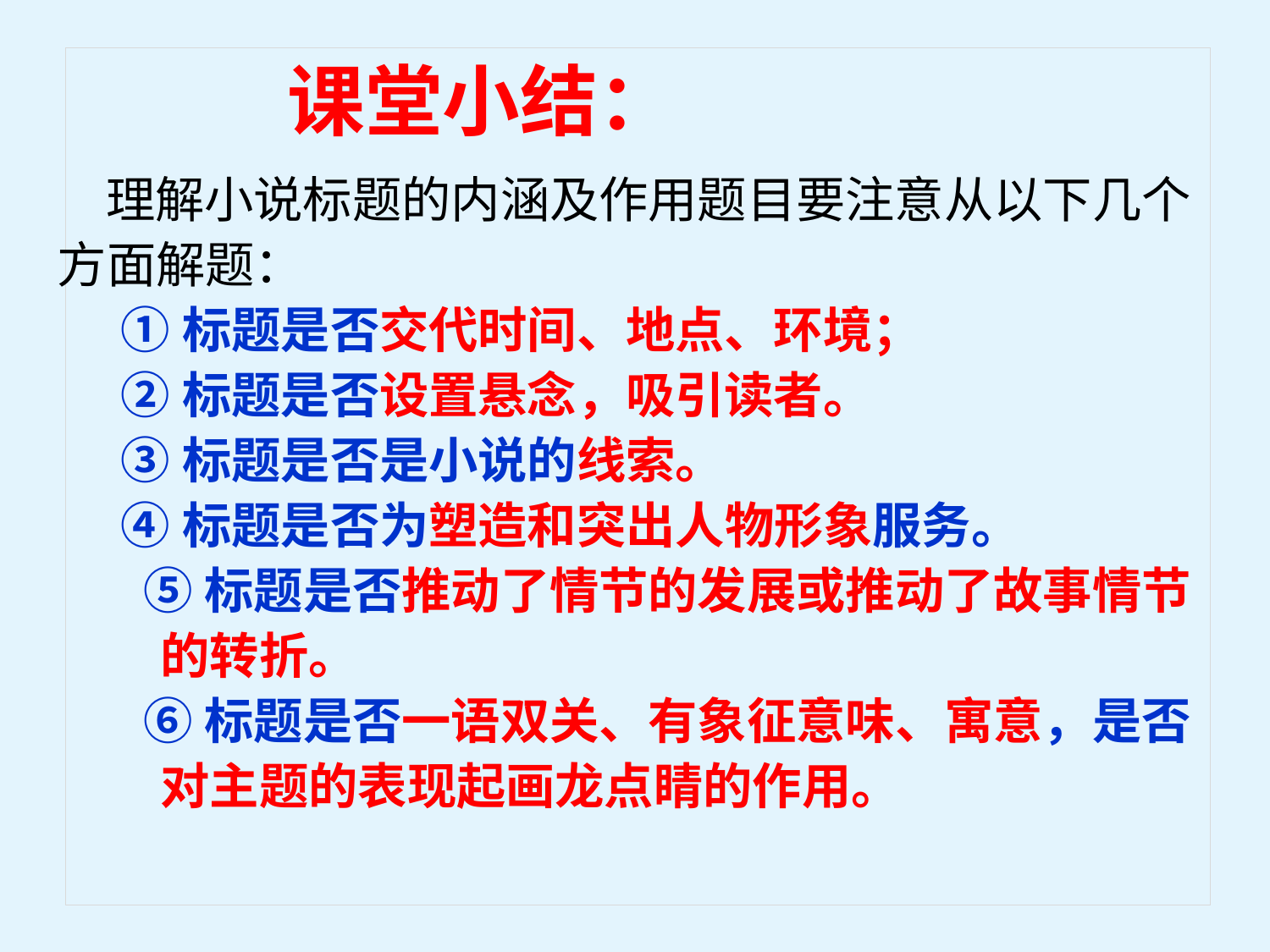

课堂小结：
    理解小说标题的内涵及作用题目要注意从以下几个方面解题：
①标题是否交代时间、地点、环境；
②标题是否设置悬念，吸引读者。
③标题是否是小说的线索。
④标题是否为塑造和突出人物形象服务。
  ⑤标题是否推动了情节的发展或推动了故事情节的转折。
  ⑥标题是否一语双关、有象征意味、寓意，是否对主题的表现起画龙点睛的作用。